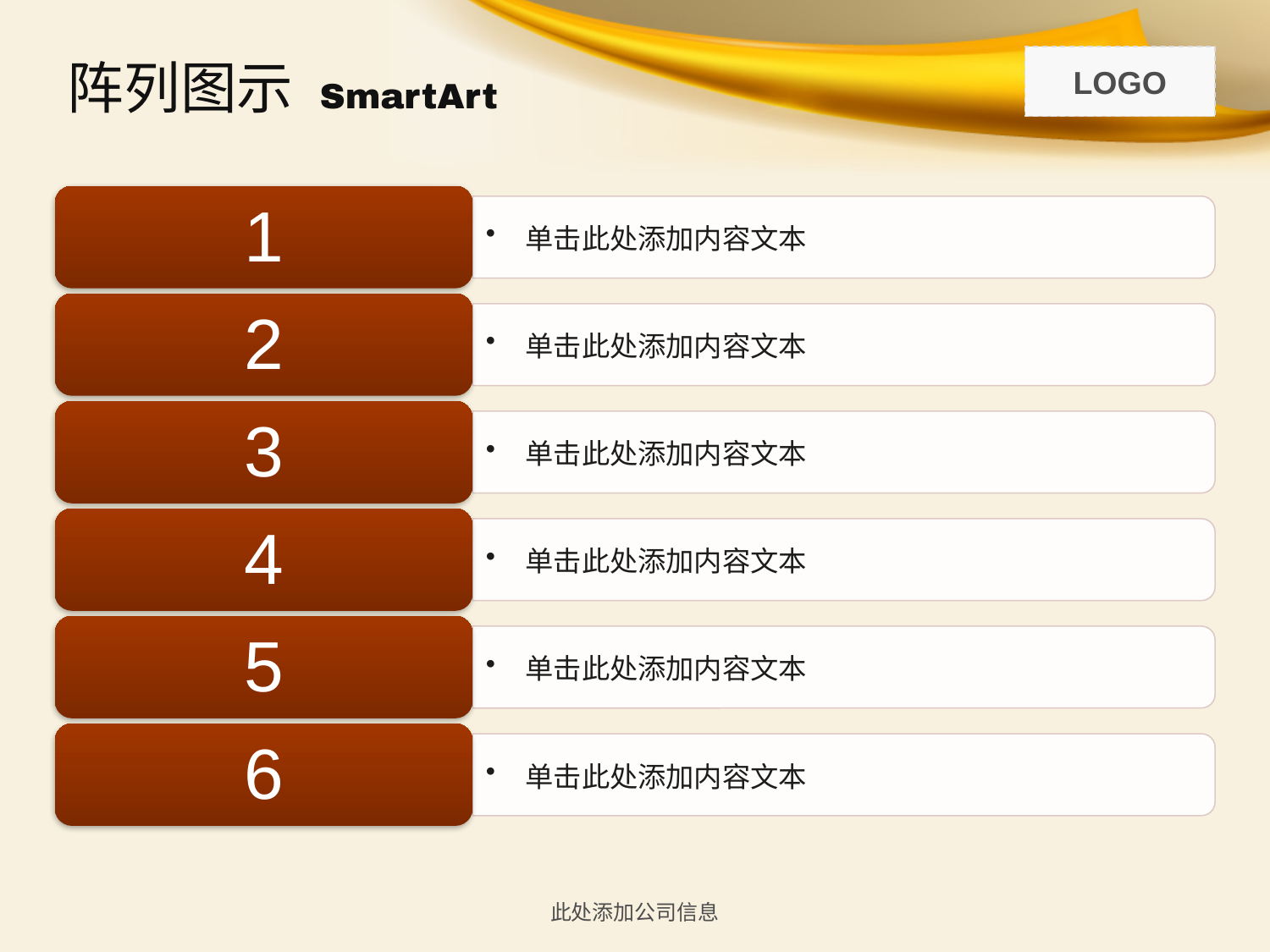

# 阵列图示 SmartArt
1
单击此处添加内容文本
单击此处添加内容文本
3
单击此处添加内容文本
4
5
6
单击此处添加内容文本
单击此处添加内容文本
单击此处添加内容文本
2

此处添加公司信息
5